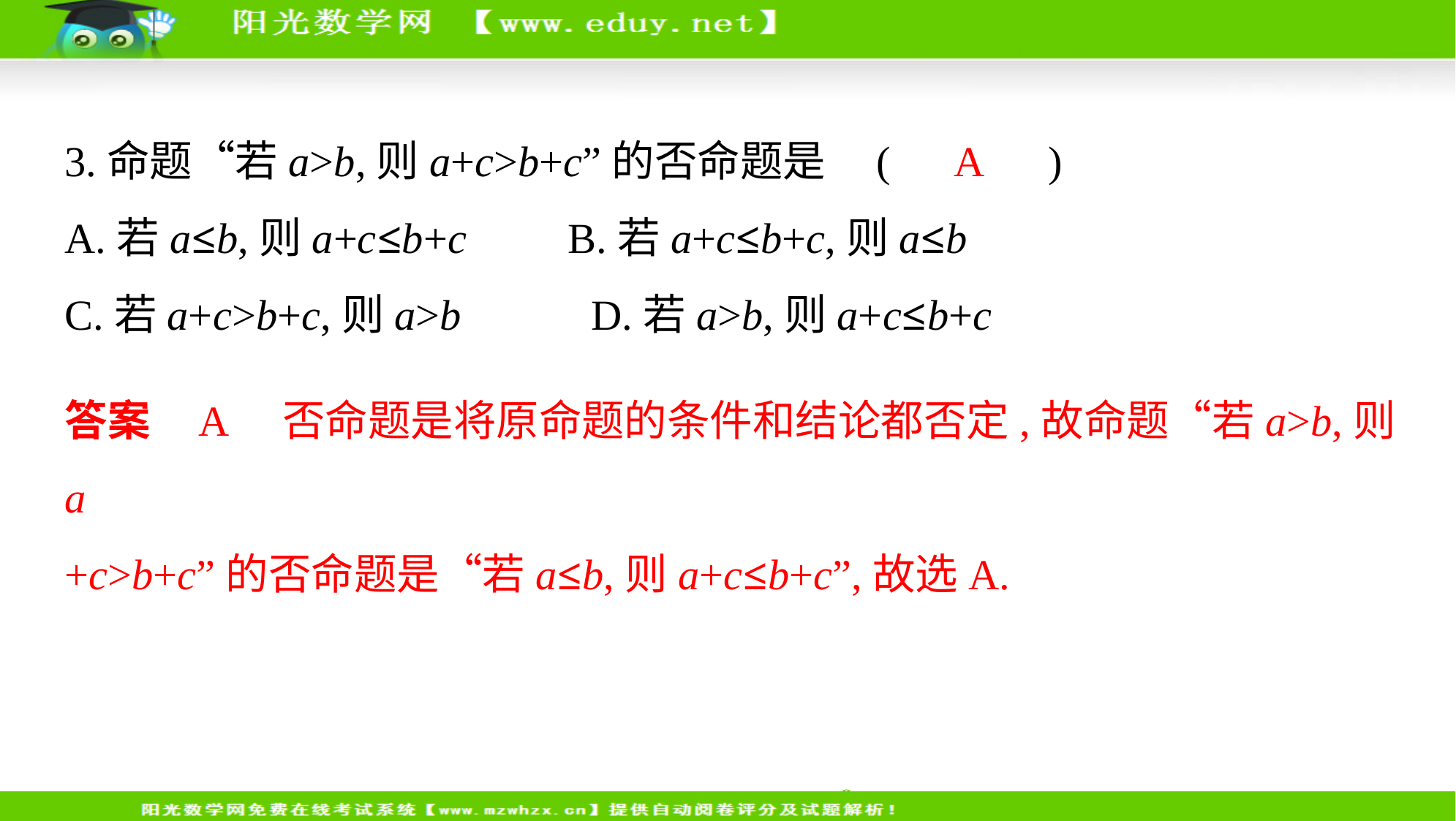

3.命题“若a>b,则a+c>b+c”的否命题是 (　A　)
A.若a≤b,则a+c≤b+c　    B.若a+c≤b+c,则a≤b
C.若a+c>b+c,则a>b　       D.若a>b,则a+c≤b+c

答案    A　否命题是将原命题的条件和结论都否定,故命题“若a>b,则a
+c>b+c”的否命题是“若a≤b,则a+c≤b+c”,故选A.